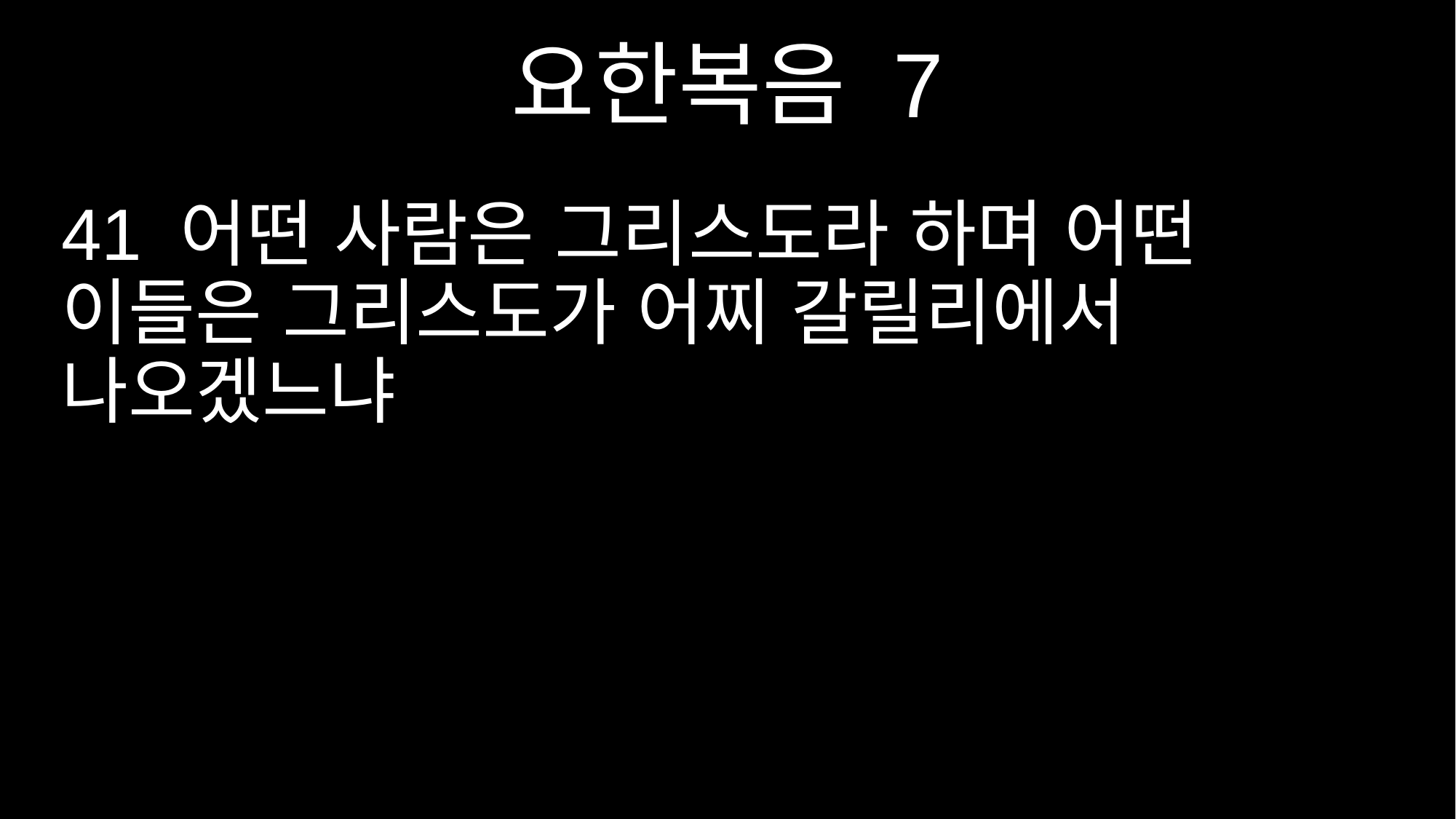

요한복음 7
41 어떤 사람은 그리스도라 하며 어떤 이들은 그리스도가 어찌 갈릴리에서 나오겠느냐